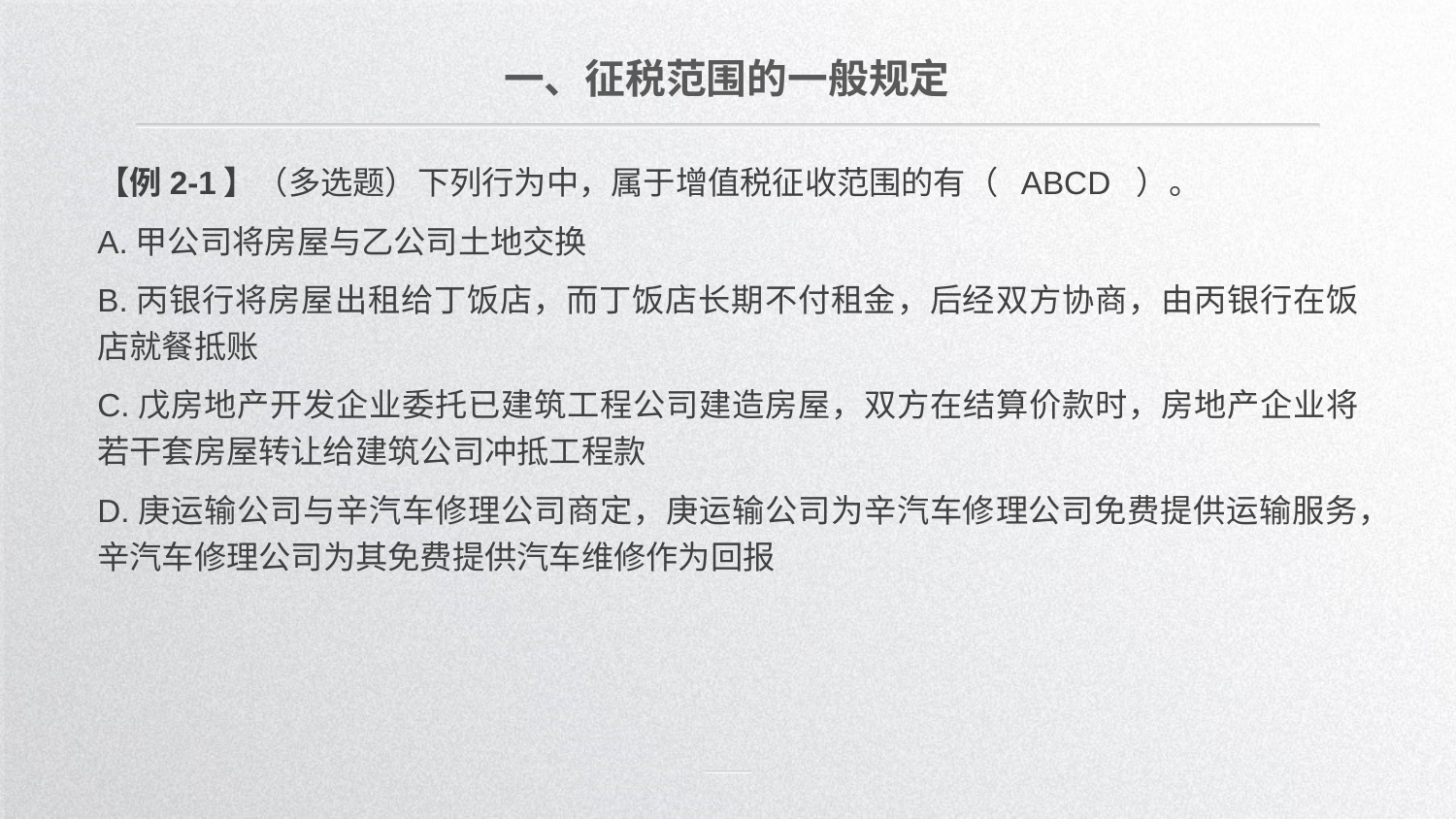

一、征税范围的一般规定
【例2-1】（多选题）下列行为中，属于增值税征收范围的有（  ABCD  ）。
A.甲公司将房屋与乙公司土地交换
B.丙银行将房屋出租给丁饭店，而丁饭店长期不付租金，后经双方协商，由丙银行在饭店就餐抵账
C.戊房地产开发企业委托已建筑工程公司建造房屋，双方在结算价款时，房地产企业将若干套房屋转让给建筑公司冲抵工程款
D.庚运输公司与辛汽车修理公司商定，庚运输公司为辛汽车修理公司免费提供运输服务，辛汽车修理公司为其免费提供汽车维修作为回报